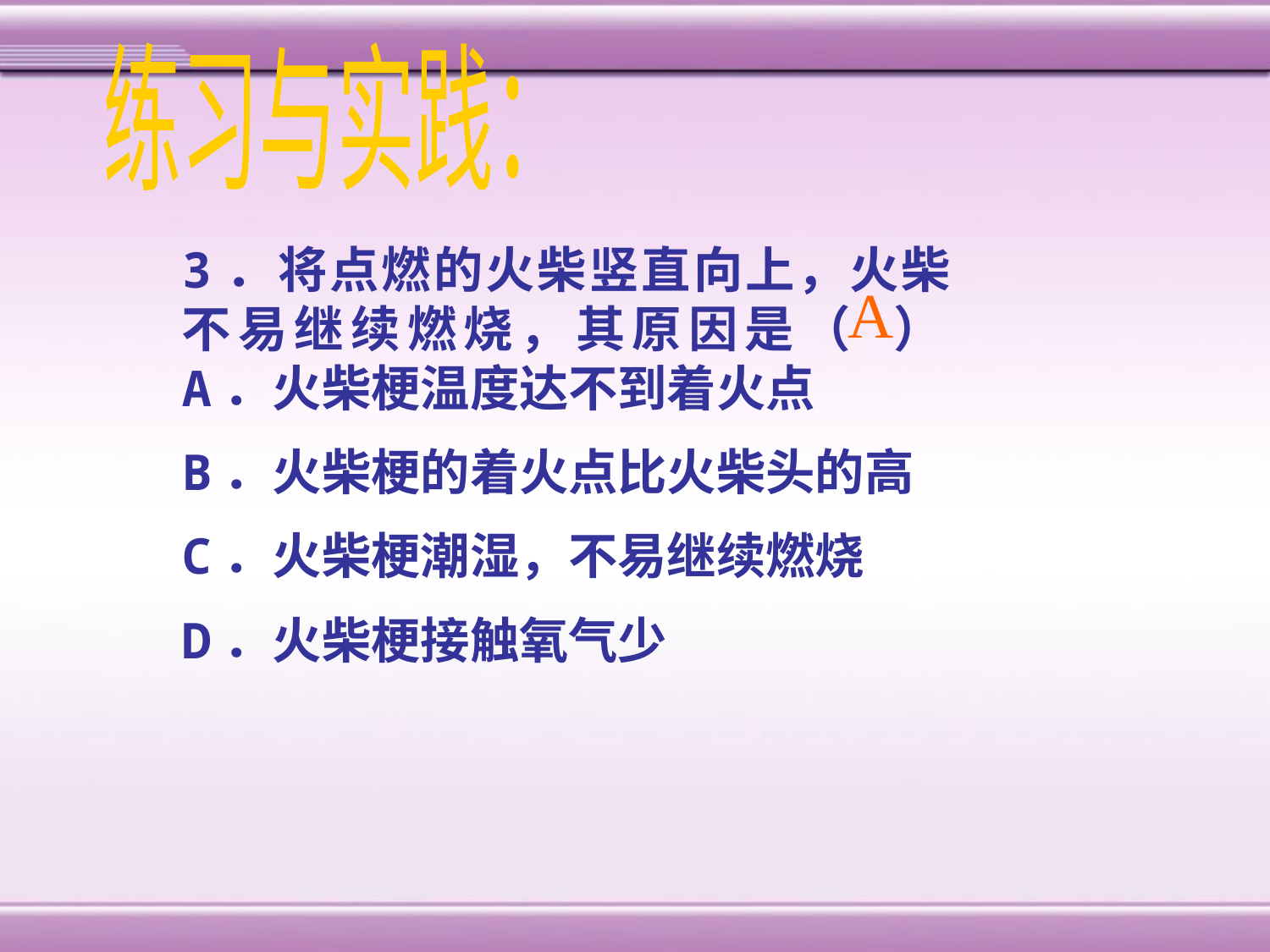

练习与实践：
3．将点燃的火柴竖直向上，火柴不易继续燃烧，其原因是（  ）
A．火柴梗温度达不到着火点
B．火柴梗的着火点比火柴头的高
C．火柴梗潮湿，不易继续燃烧
D．火柴梗接触氧气少
A

18